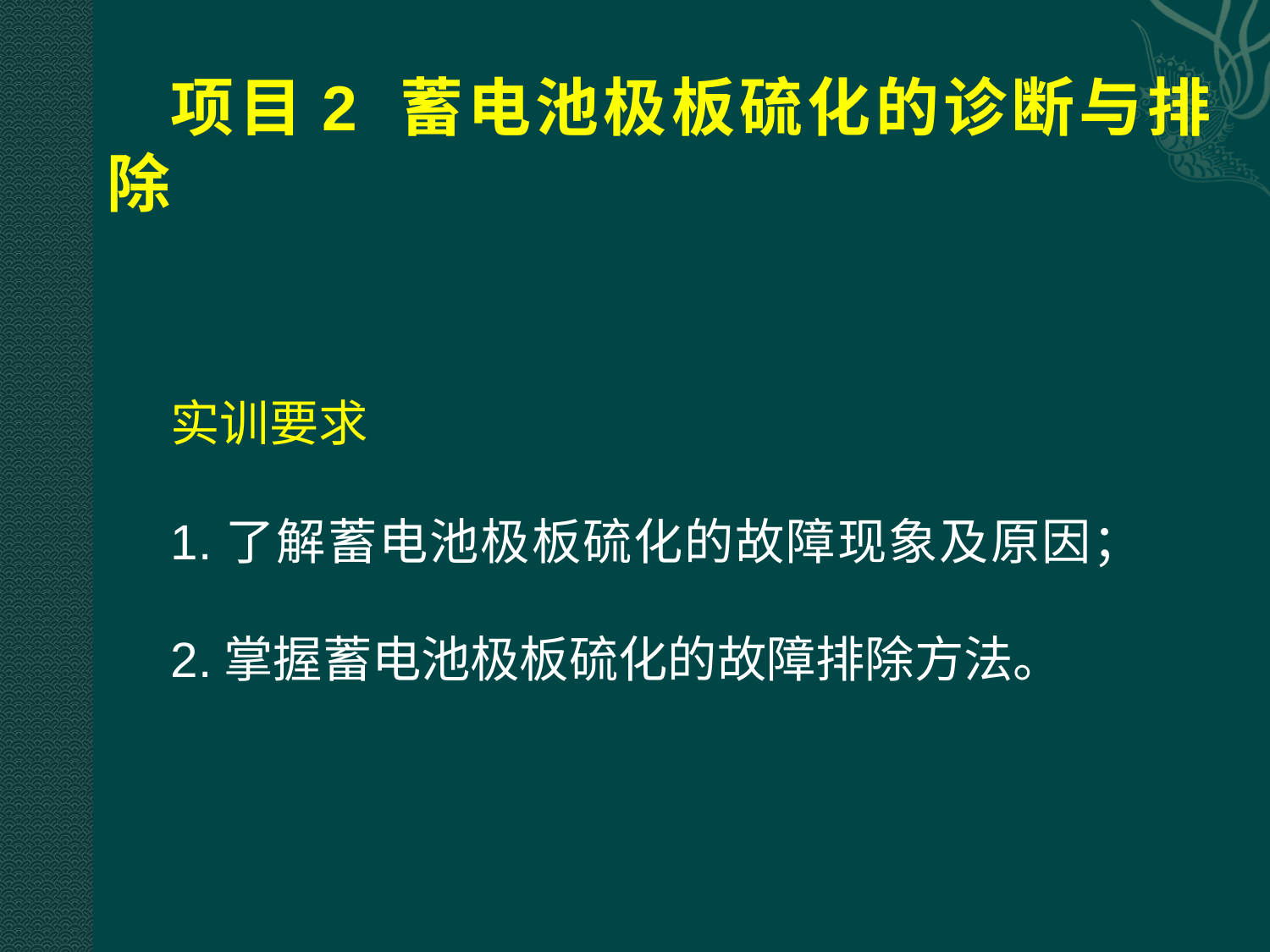

# 项目2 蓄电池极板硫化的诊断与排除
实训要求
1.了解蓄电池极板硫化的故障现象及原因；
2.掌握蓄电池极板硫化的故障排除方法。